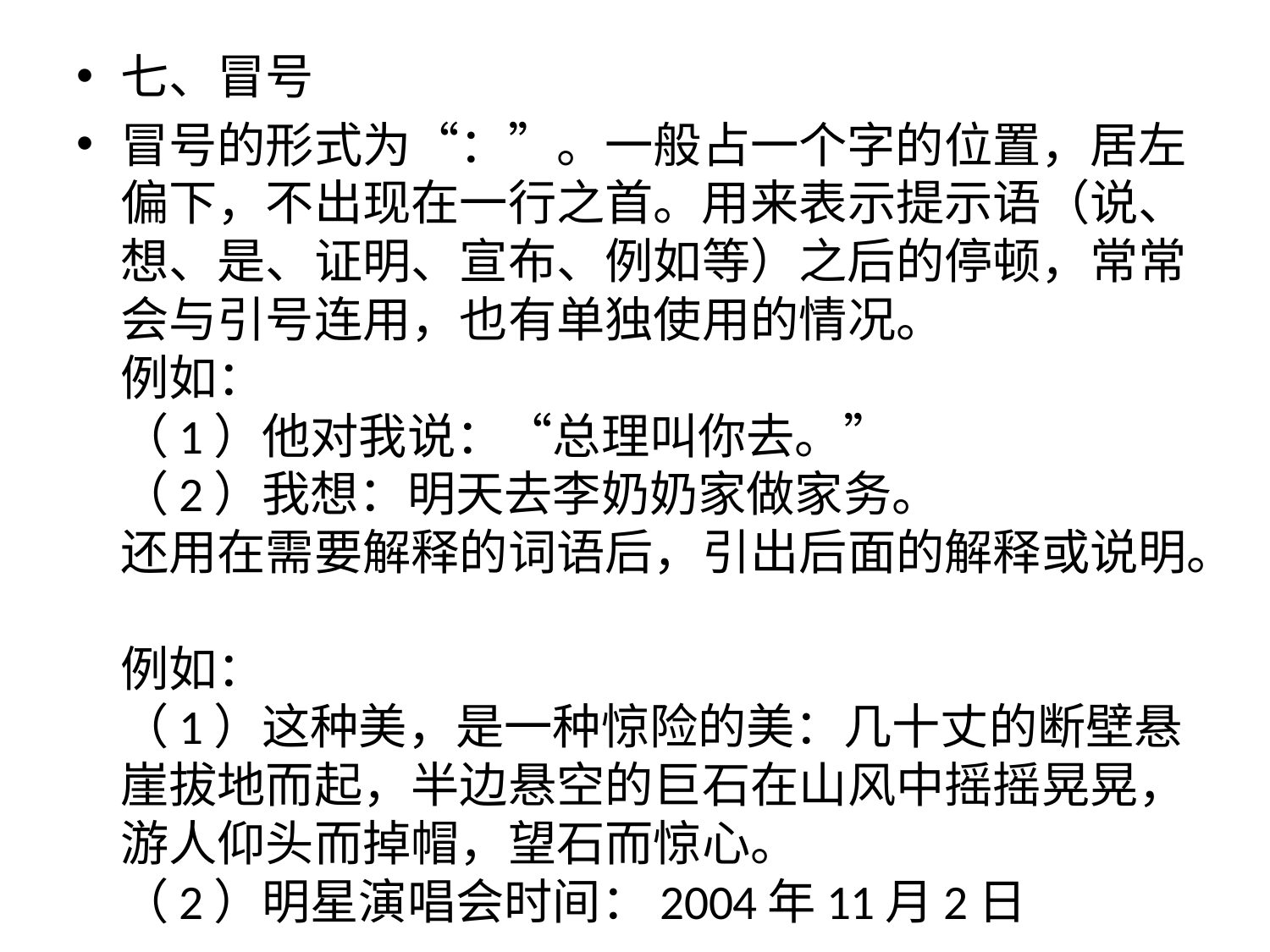

#
七、冒号
冒号的形式为“：”。一般占一个字的位置，居左偏下，不出现在一行之首。用来表示提示语（说、想、是、证明、宣布、例如等）之后的停顿，常常会与引号连用，也有单独使用的情况。
例如：
（1）他对我说：“总理叫你去。”
（2）我想：明天去李奶奶家做家务。
还用在需要解释的词语后，引出后面的解释或说明。
例如：
（1）这种美，是一种惊险的美：几十丈的断壁悬崖拔地而起，半边悬空的巨石在山风中摇摇晃晃，游人仰头而掉帽，望石而惊心。
（2）明星演唱会时间：2004年11月2日